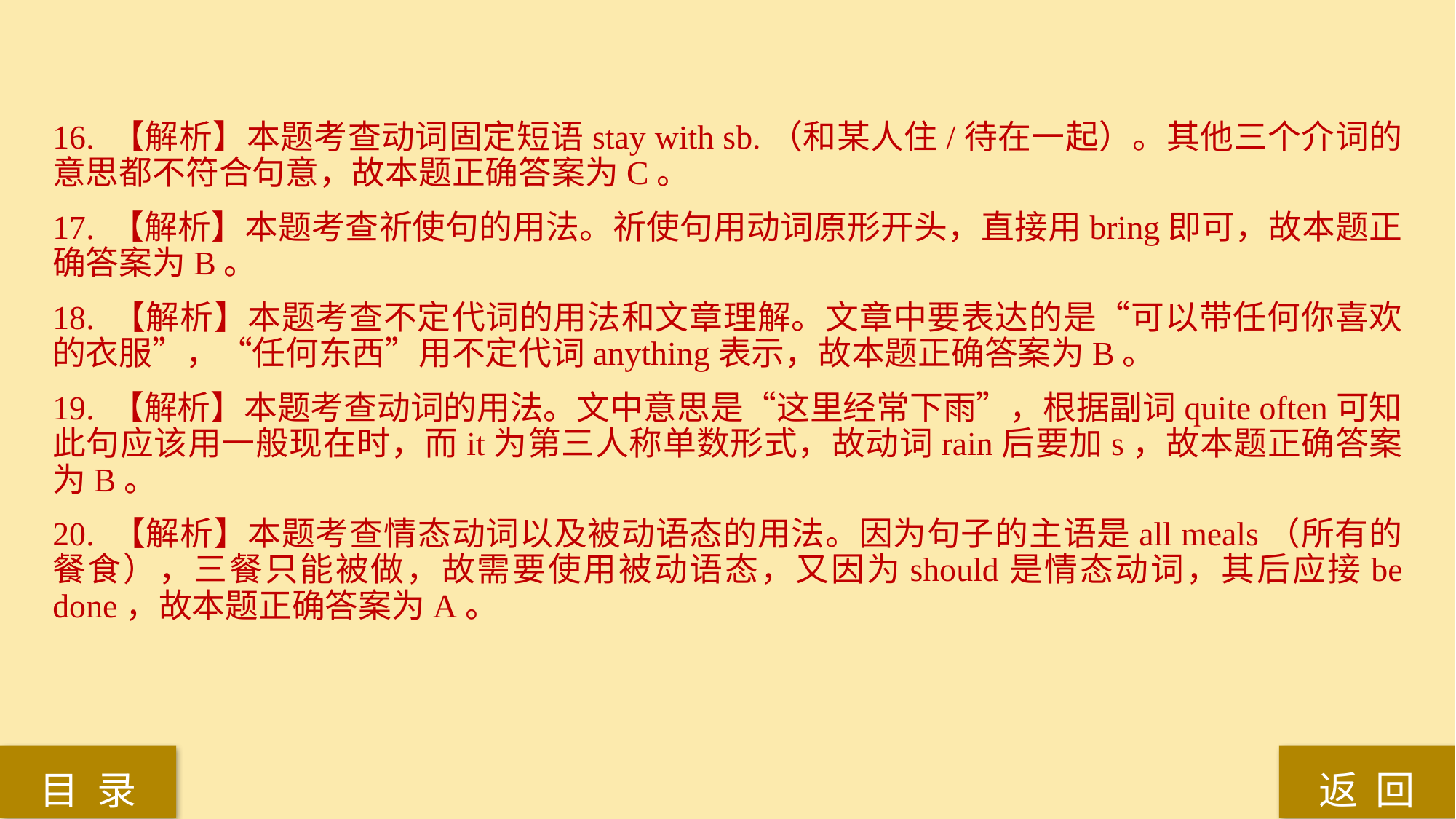

16. 【解析】本题考查动词固定短语stay with sb.（和某人住/待在一起）。其他三个介词的意思都不符合句意，故本题正确答案为C。
17. 【解析】本题考查祈使句的用法。祈使句用动词原形开头，直接用bring即可，故本题正确答案为B。
18. 【解析】本题考查不定代词的用法和文章理解。文章中要表达的是“可以带任何你喜欢的衣服”，“任何东西”用不定代词anything表示，故本题正确答案为B。
19. 【解析】本题考查动词的用法。文中意思是“这里经常下雨”，根据副词quite often可知此句应该用一般现在时，而it为第三人称单数形式，故动词rain后要加s，故本题正确答案为B。
20. 【解析】本题考查情态动词以及被动语态的用法。因为句子的主语是all meals（所有的餐食），三餐只能被做，故需要使用被动语态，又因为should是情态动词，其后应接be done，故本题正确答案为A。
返  回